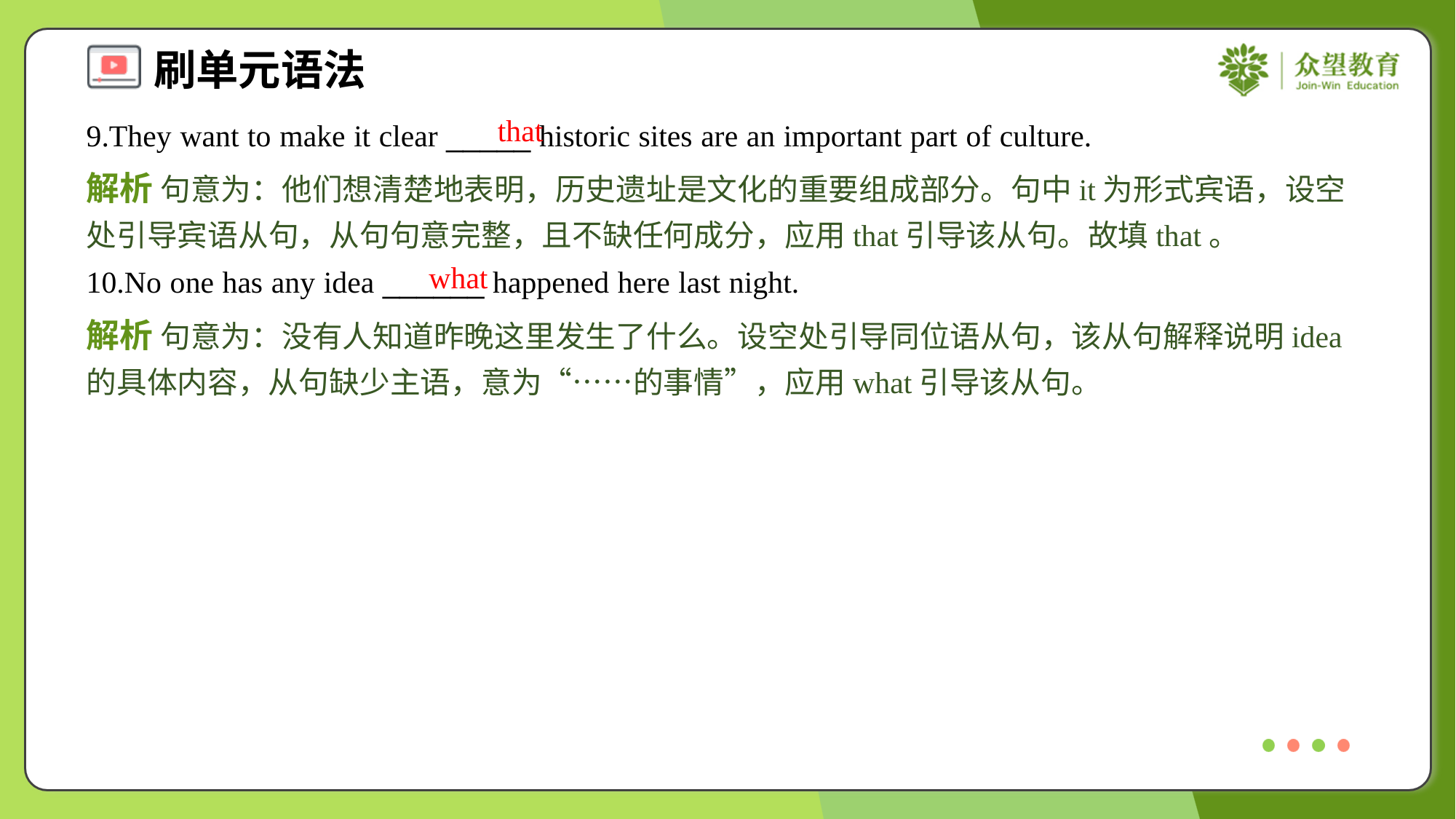

that
9.They want to make it clear _____ historic sites are an important part of culture.
解析 句意为：他们想清楚地表明，历史遗址是文化的重要组成部分。句中it为形式宾语，设空处引导宾语从句，从句句意完整，且不缺任何成分，应用that引导该从句。故填that。
what
10.No one has any idea ______ happened here last night.
解析 句意为：没有人知道昨晚这里发生了什么。设空处引导同位语从句，该从句解释说明idea的具体内容，从句缺少主语，意为“……的事情”，应用what引导该从句。